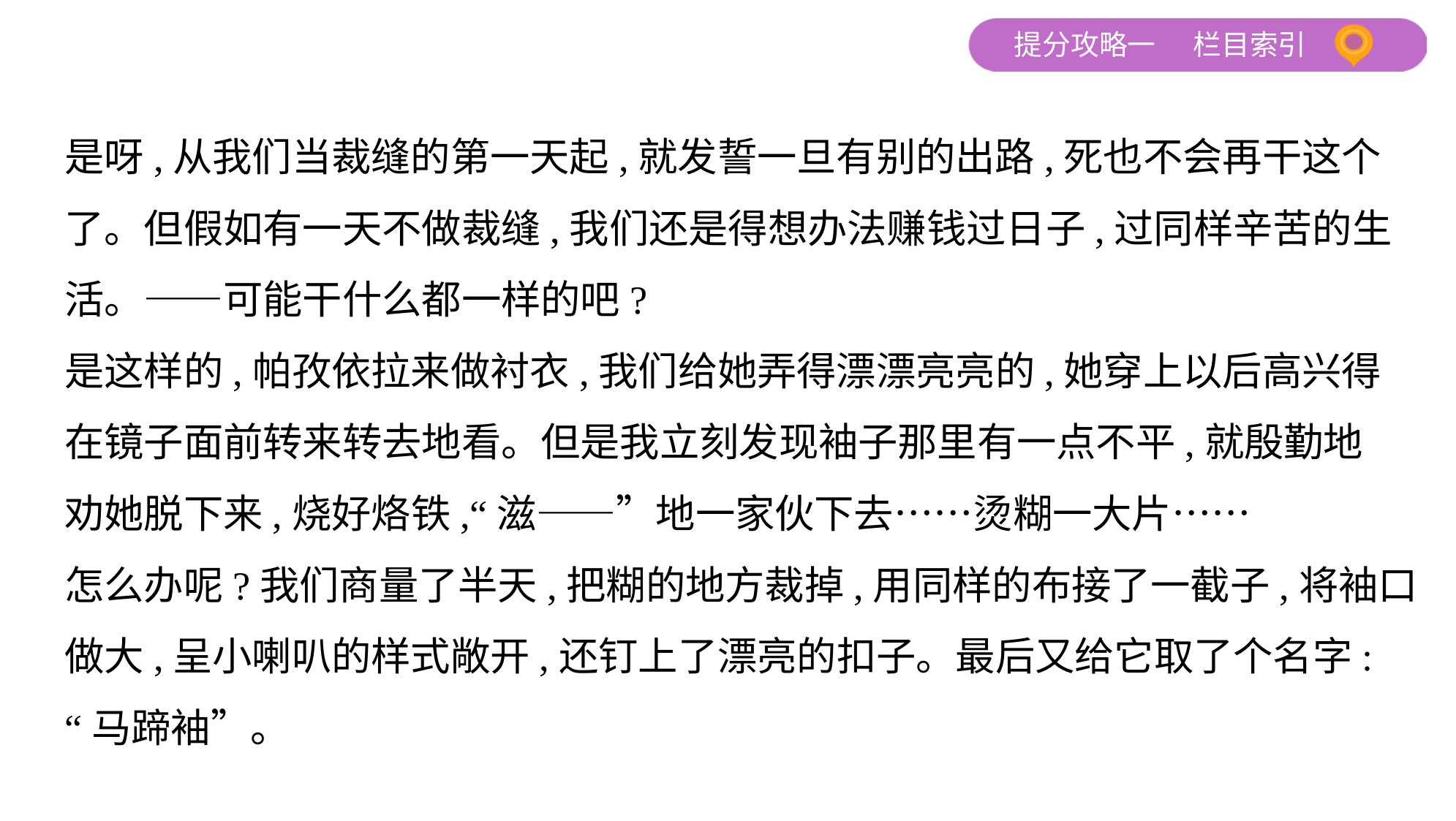

是呀,从我们当裁缝的第一天起,就发誓一旦有别的出路,死也不会再干这个
了。但假如有一天不做裁缝,我们还是得想办法赚钱过日子,过同样辛苦的生
活。——可能干什么都一样的吧?
是这样的,帕孜依拉来做衬衣,我们给她弄得漂漂亮亮的,她穿上以后高兴得
在镜子面前转来转去地看。但是我立刻发现袖子那里有一点不平,就殷勤地
劝她脱下来,烧好烙铁,“滋——”地一家伙下去……烫糊一大片……
怎么办呢?我们商量了半天,把糊的地方裁掉,用同样的布接了一截子,将袖口
做大,呈小喇叭的样式敞开,还钉上了漂亮的扣子。最后又给它取了个名字:
“马蹄袖”。